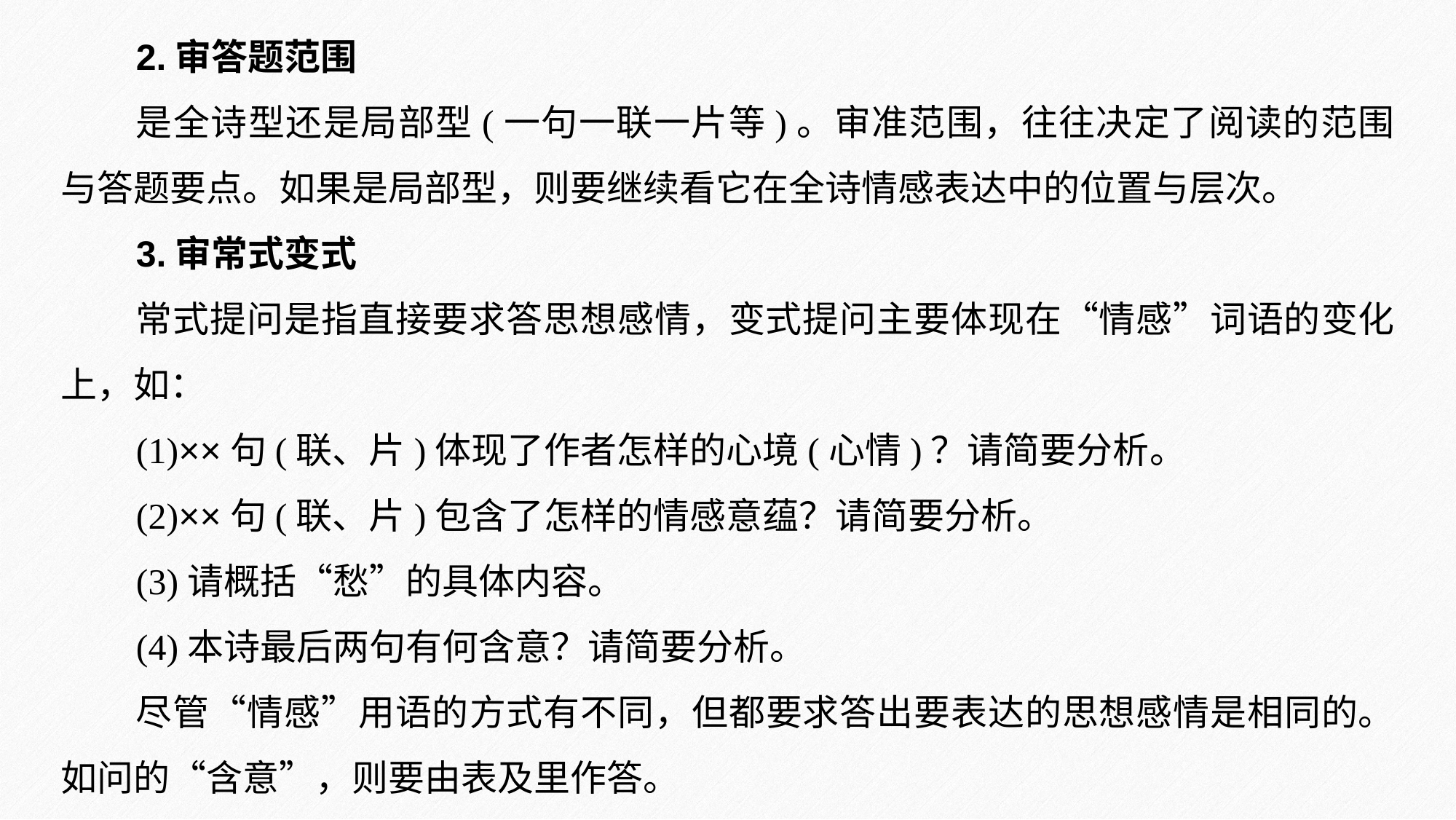

2.审答题范围
是全诗型还是局部型(一句一联一片等)。审准范围，往往决定了阅读的范围与答题要点。如果是局部型，则要继续看它在全诗情感表达中的位置与层次。
3.审常式变式
常式提问是指直接要求答思想感情，变式提问主要体现在“情感”词语的变化上，如：
(1)××句(联、片)体现了作者怎样的心境(心情)？请简要分析。
(2)××句(联、片)包含了怎样的情感意蕴？请简要分析。
(3)请概括“愁”的具体内容。
(4)本诗最后两句有何含意？请简要分析。
尽管“情感”用语的方式有不同，但都要求答出要表达的思想感情是相同的。如问的“含意”，则要由表及里作答。